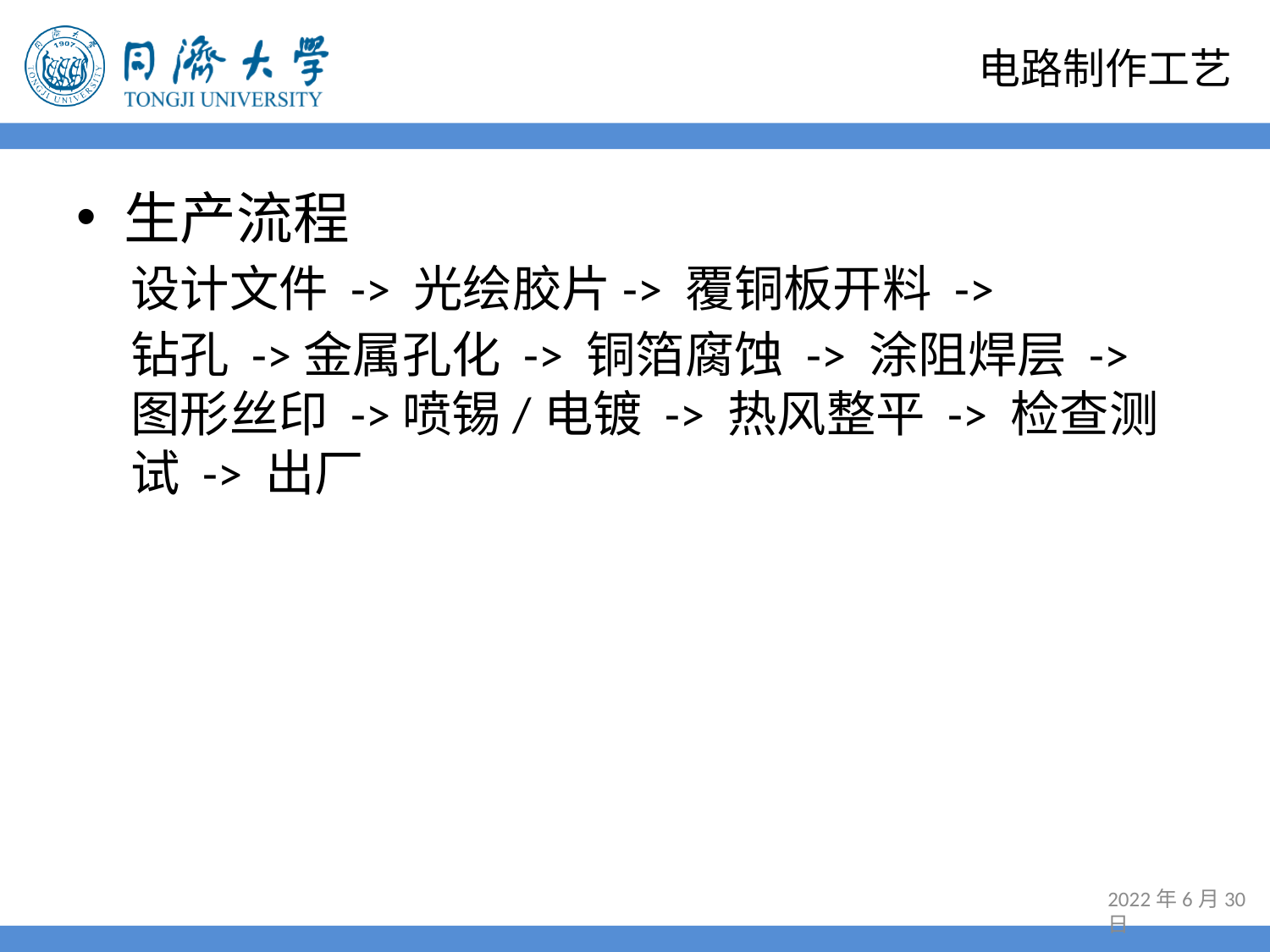

# 电路制作工艺
生产流程
设计文件 -> 光绘胶片-> 覆铜板开料 ->
钻孔 ->金属孔化 -> 铜箔腐蚀 -> 涂阻焊层 -> 图形丝印 ->喷锡/电镀 -> 热风整平 -> 检查测试 -> 出厂

2022年6月30日